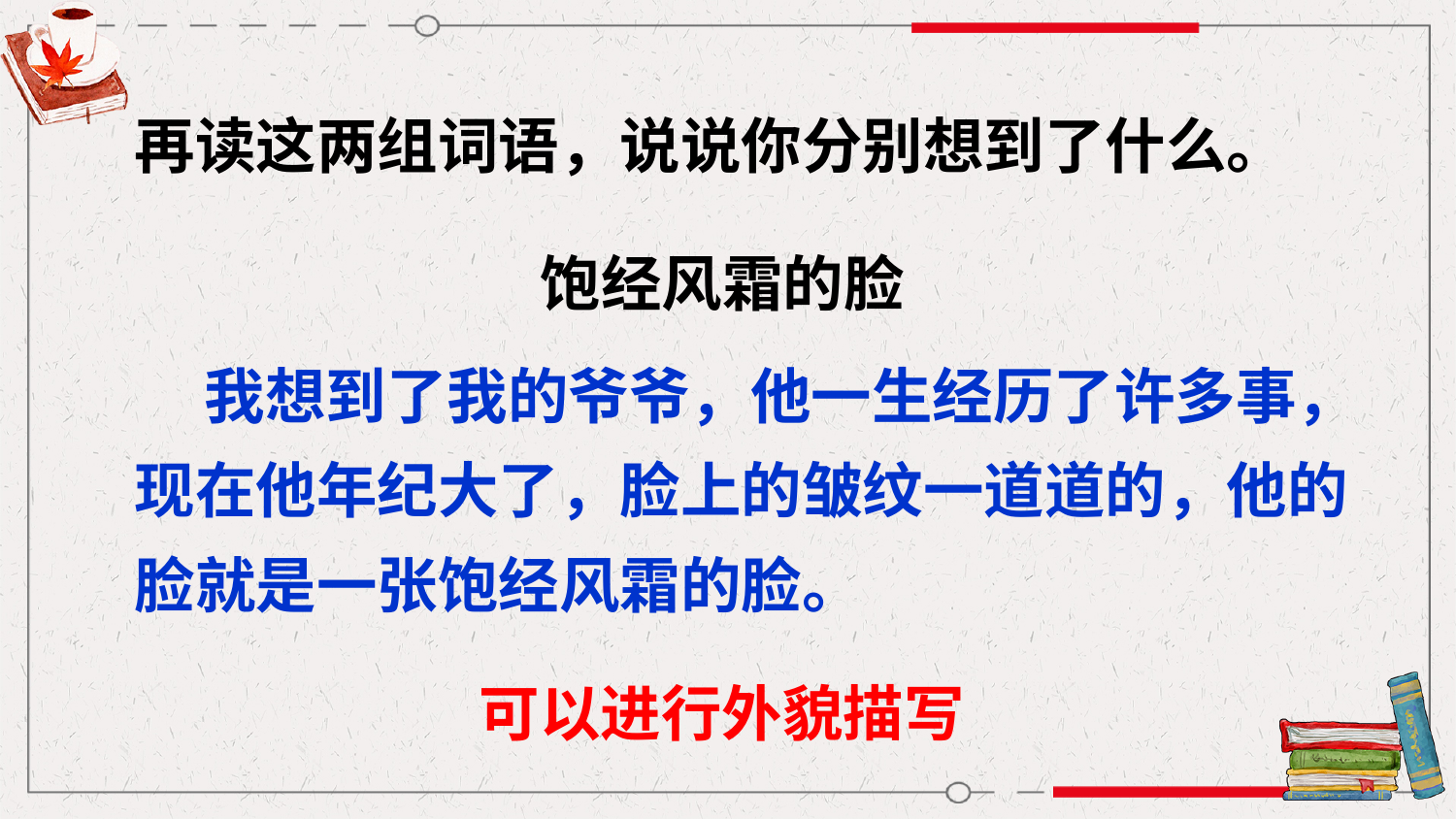

再读这两组词语，说说你分别想到了什么。
饱经风霜的脸
    我想到了我的爷爷，他一生经历了许多事，现在他年纪大了，脸上的皱纹一道道的，他的脸就是一张饱经风霜的脸。
可以进行外貌描写